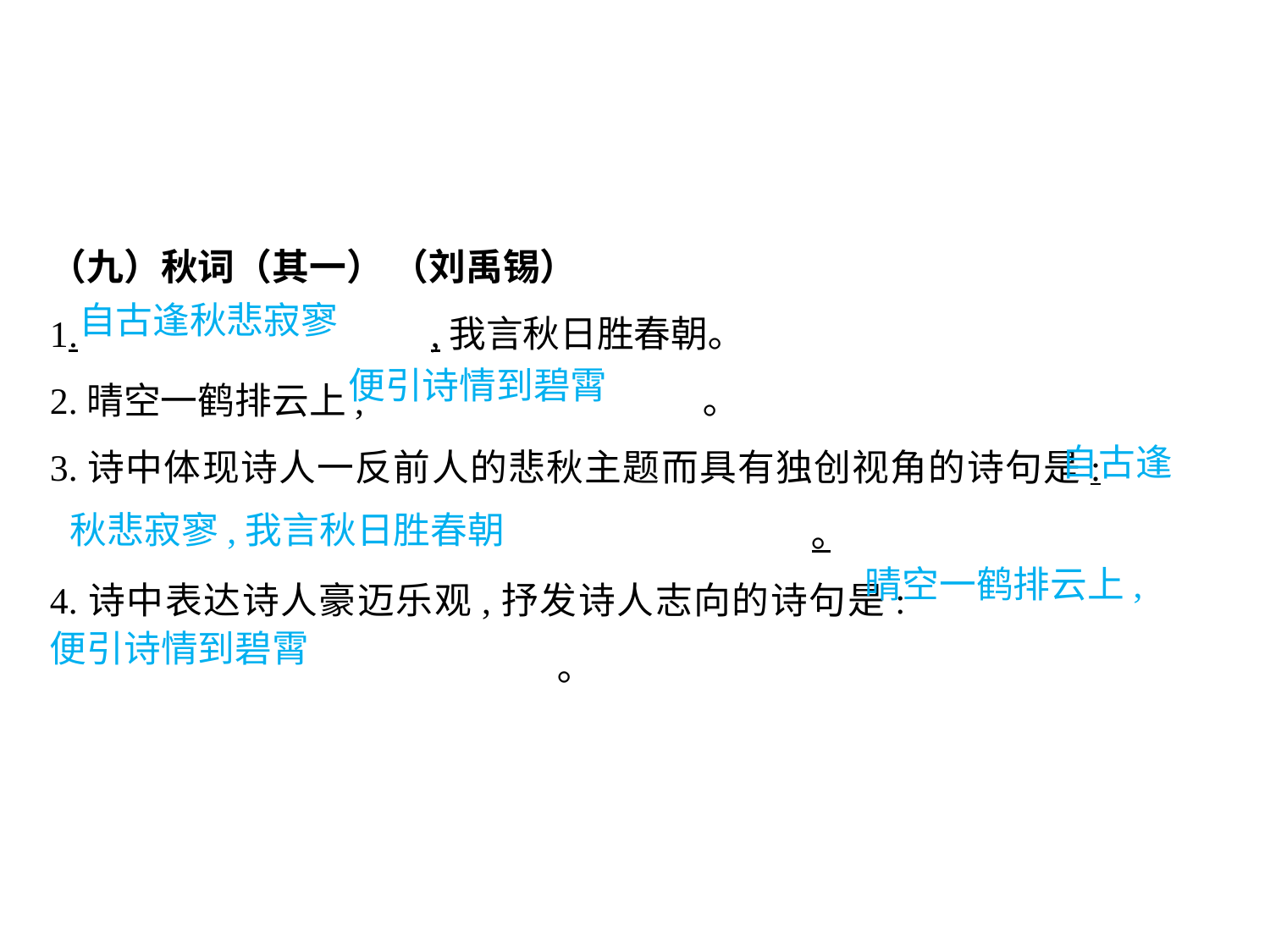

（九）秋词（其一） （刘禹锡）
1.			,我言秋日胜春朝｡
2.晴空一鹤排云上,			 ｡
3.诗中体现诗人一反前人的悲秋主题而具有独创视角的诗句是:							｡
4.诗中表达诗人豪迈乐观,抒发诗人志向的诗句是:							｡
自古逢秋悲寂寥
便引诗情到碧霄
自古逢
秋悲寂寥,我言秋日胜春朝
晴空一鹤排云上,
便引诗情到碧霄